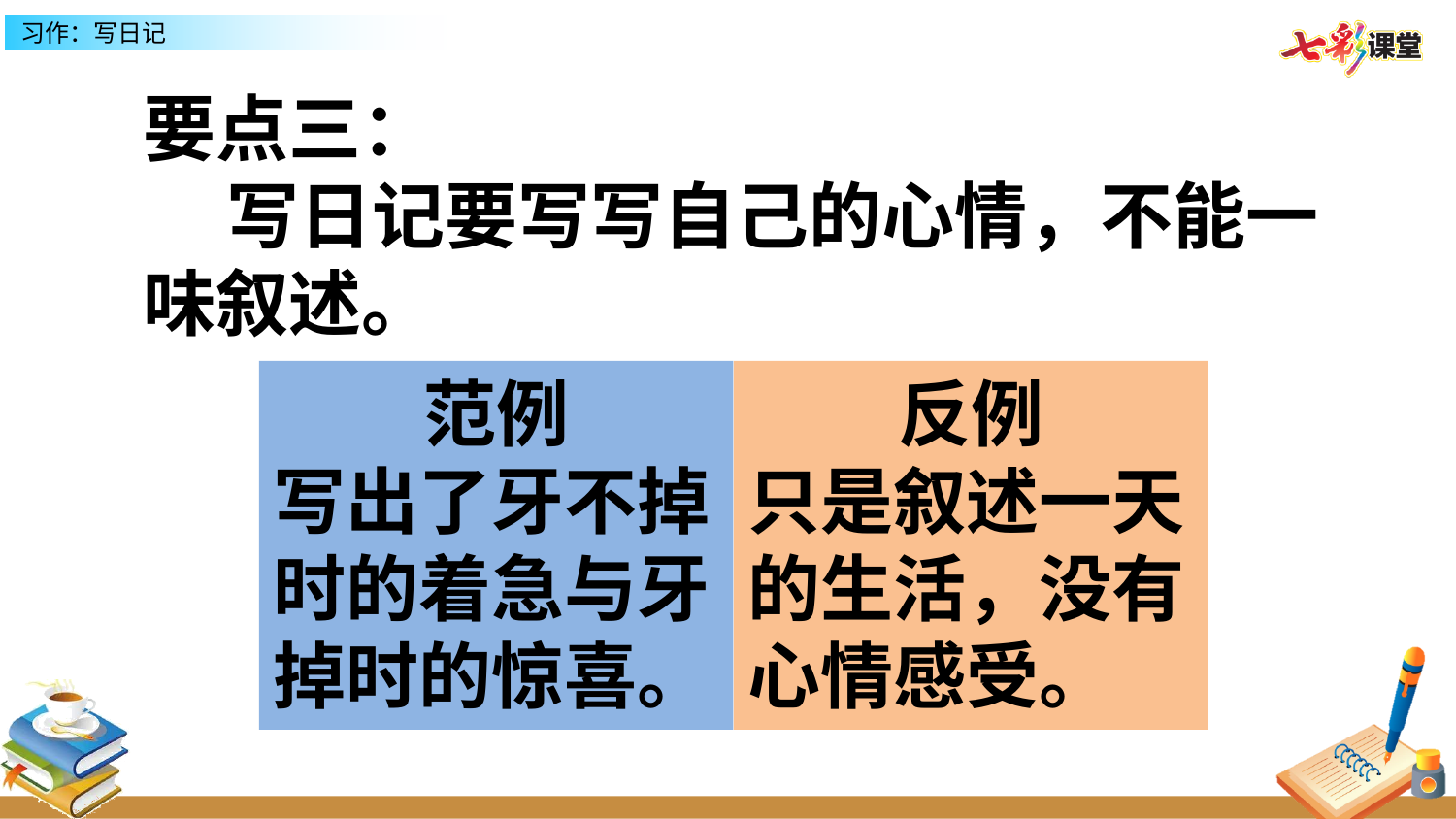

要点三：
    写日记要写写自己的心情，不能一味叙述。
范例
写出了牙不掉时的着急与牙掉时的惊喜。
反例
只是叙述一天的生活，没有心情感受。